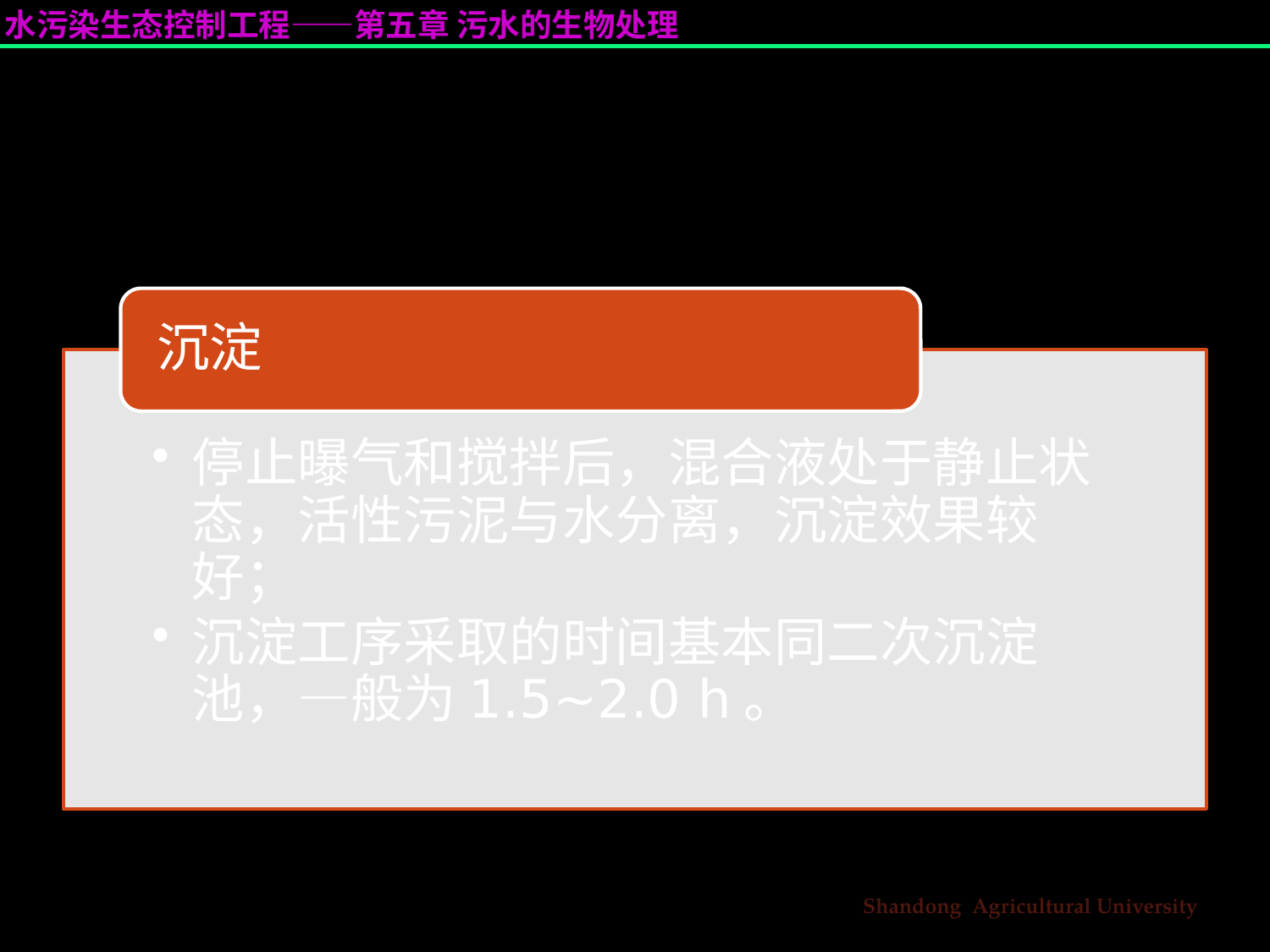

#
停止曝气和搅拌后，混合液处于静止状态，活性污泥与水分离，沉淀效果较好；
沉淀工序采取的时间基本同二次沉淀池，—般为1.5~2.0 h。
沉淀